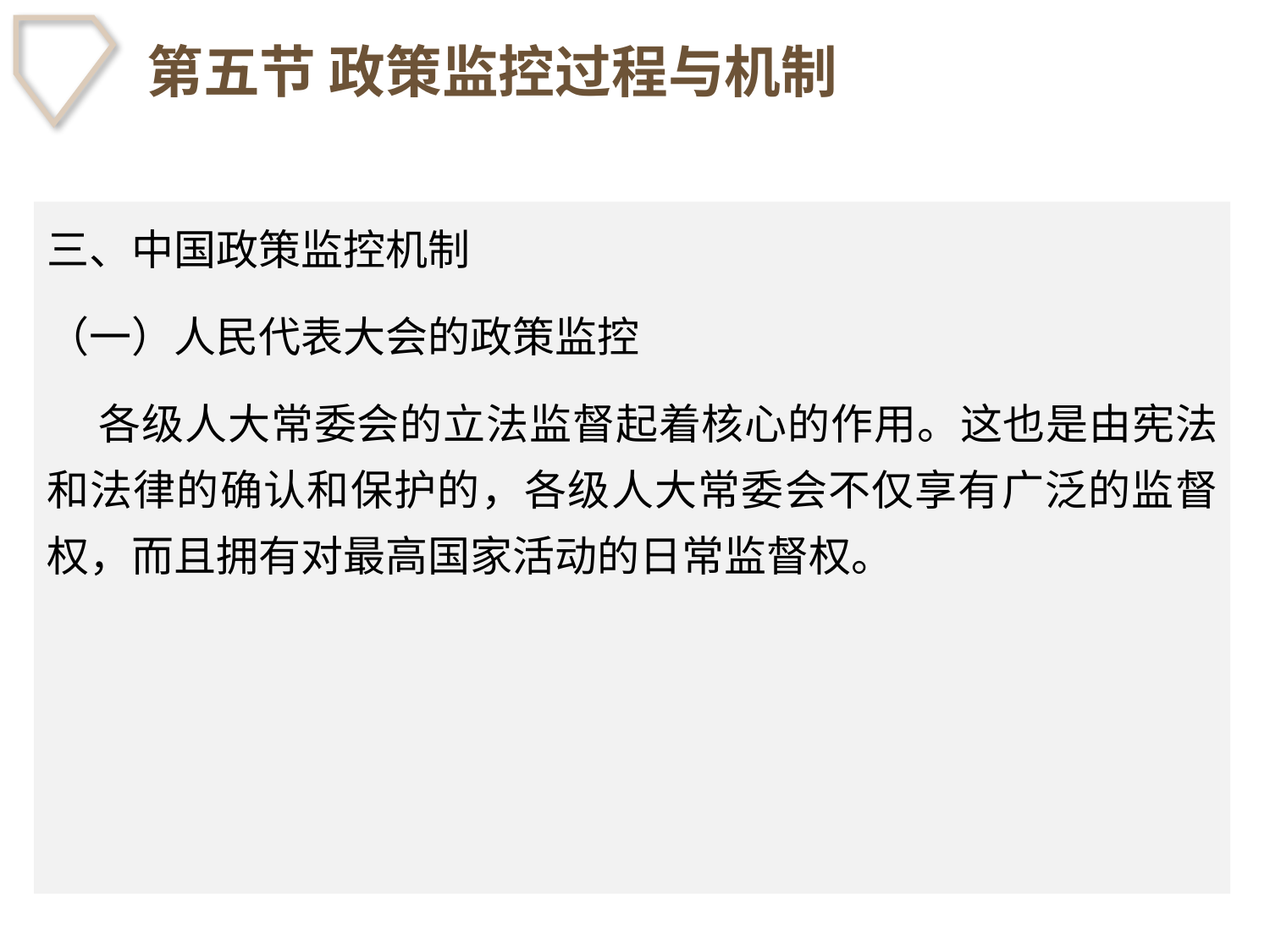

# 第五节 政策监控过程与机制
三、中国政策监控机制
（一）人民代表大会的政策监控
    各级人大常委会的立法监督起着核心的作用。这也是由宪法和法律的确认和保护的，各级人大常委会不仅享有广泛的监督权，而且拥有对最高国家活动的日常监督权。